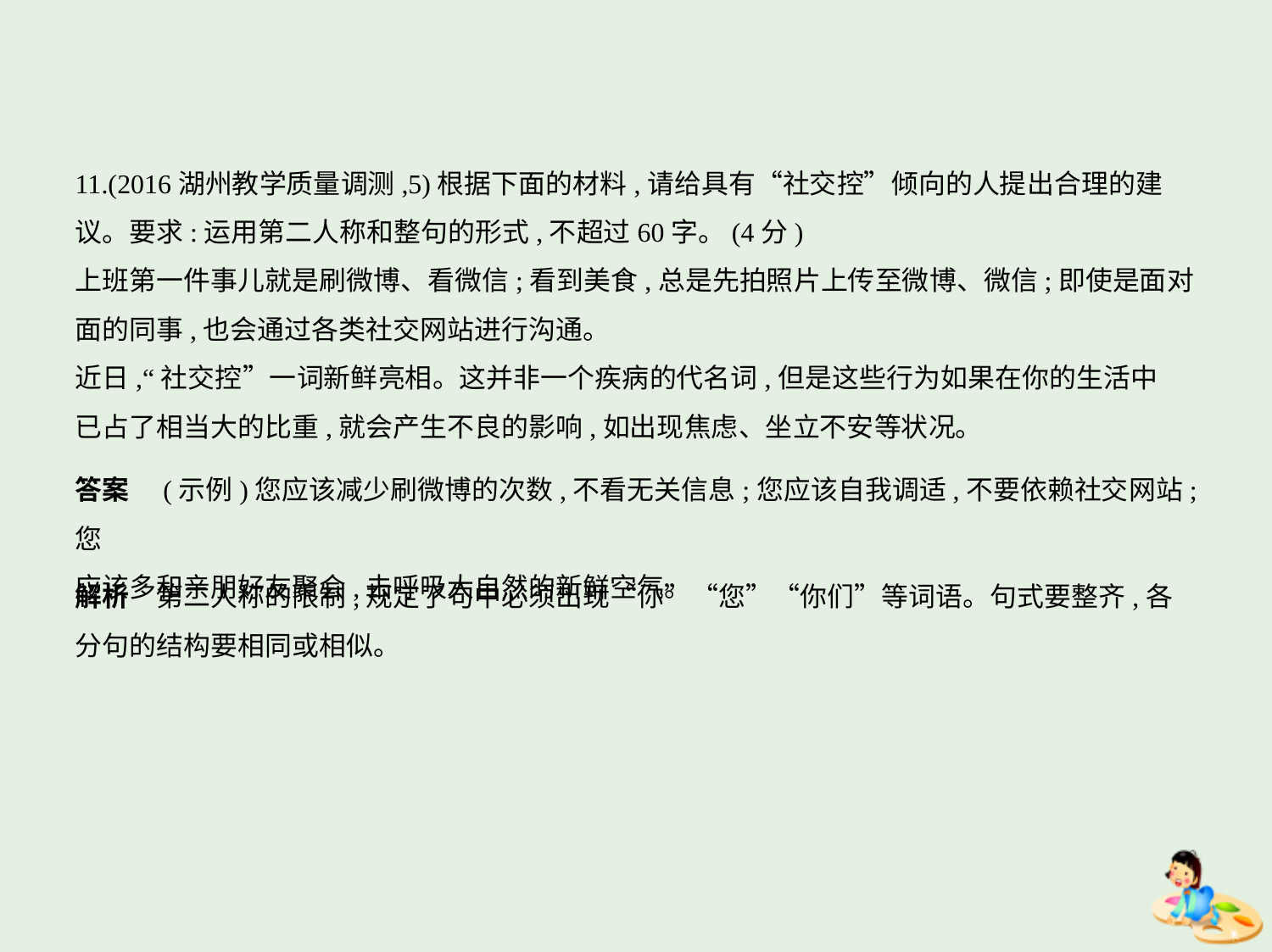

11.(2016湖州教学质量调测,5)根据下面的材料,请给具有“社交控”倾向的人提出合理的建
议。要求:运用第二人称和整句的形式,不超过60字。(4分)
上班第一件事儿就是刷微博、看微信;看到美食,总是先拍照片上传至微博、微信;即使是面对
面的同事,也会通过各类社交网站进行沟通。
近日,“社交控”一词新鲜亮相。这并非一个疾病的代名词,但是这些行为如果在你的生活中
已占了相当大的比重,就会产生不良的影响,如出现焦虑、坐立不安等状况。
答案　(示例)您应该减少刷微博的次数,不看无关信息;您应该自我调适,不要依赖社交网站;您
应该多和亲朋好友聚会,去呼吸大自然的新鲜空气。
解析　第二人称的限制,规定了句中必须出现“你”“您”“你们”等词语。句式要整齐,各
分句的结构要相同或相似。